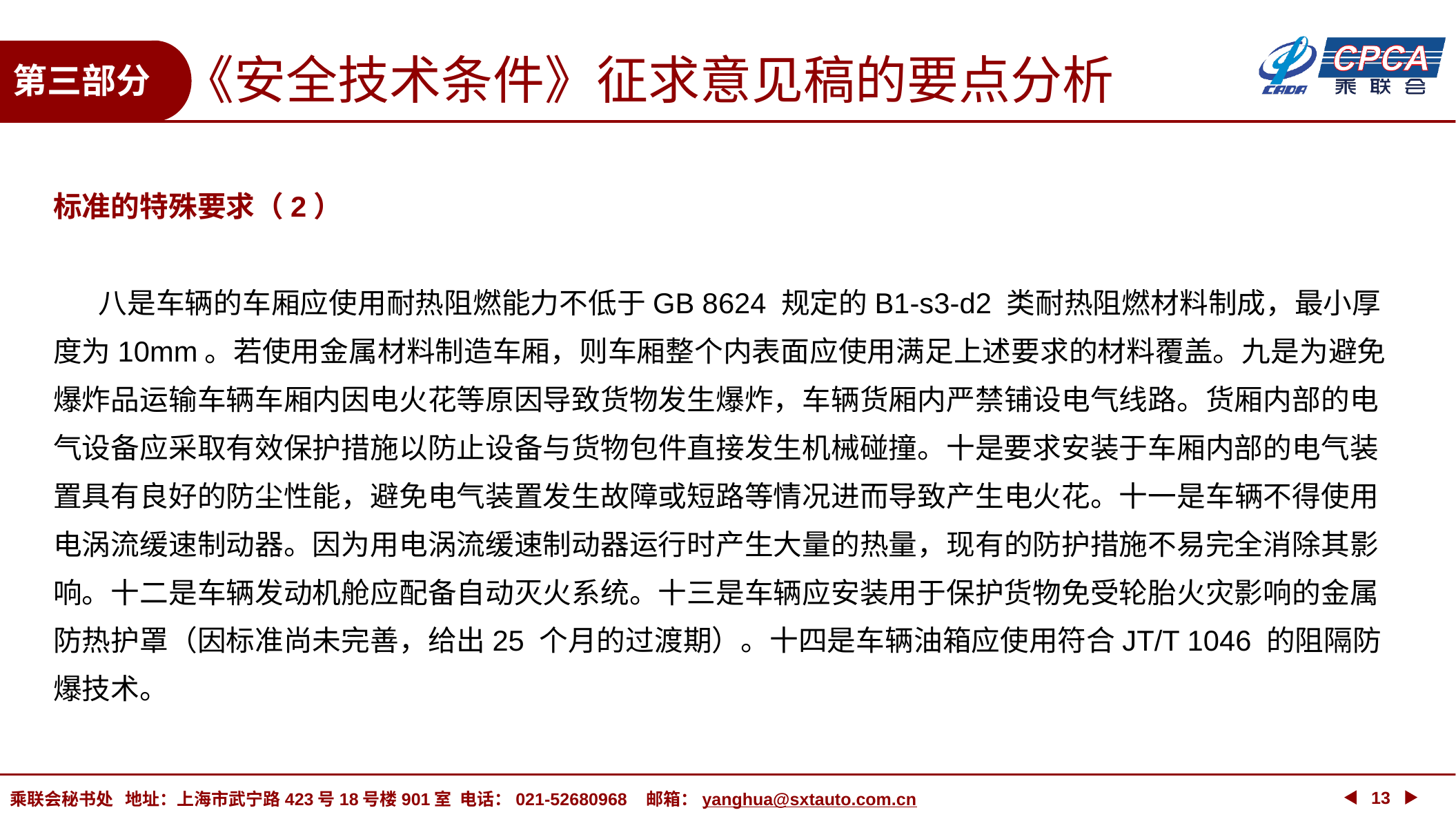

《安全技术条件》征求意见稿的要点分析
第三部分
标准的特殊要求（2）

      八是车辆的车厢应使用耐热阻燃能力不低于GB 8624 规定的B1-s3-d2 类耐热阻燃材料制成，最小厚度为10mm。若使用金属材料制造车厢，则车厢整个内表面应使用满足上述要求的材料覆盖。九是为避免爆炸品运输车辆车厢内因电火花等原因导致货物发生爆炸，车辆货厢内严禁铺设电气线路。货厢内部的电气设备应采取有效保护措施以防止设备与货物包件直接发生机械碰撞。十是要求安装于车厢内部的电气装置具有良好的防尘性能，避免电气装置发生故障或短路等情况进而导致产生电火花。十一是车辆不得使用电涡流缓速制动器。因为用电涡流缓速制动器运行时产生大量的热量，现有的防护措施不易完全消除其影响。十二是车辆发动机舱应配备自动灭火系统。十三是车辆应安装用于保护货物免受轮胎火灾影响的金属防热护罩（因标准尚未完善，给出25 个月的过渡期）。十四是车辆油箱应使用符合JT/T 1046 的阻隔防爆技术。